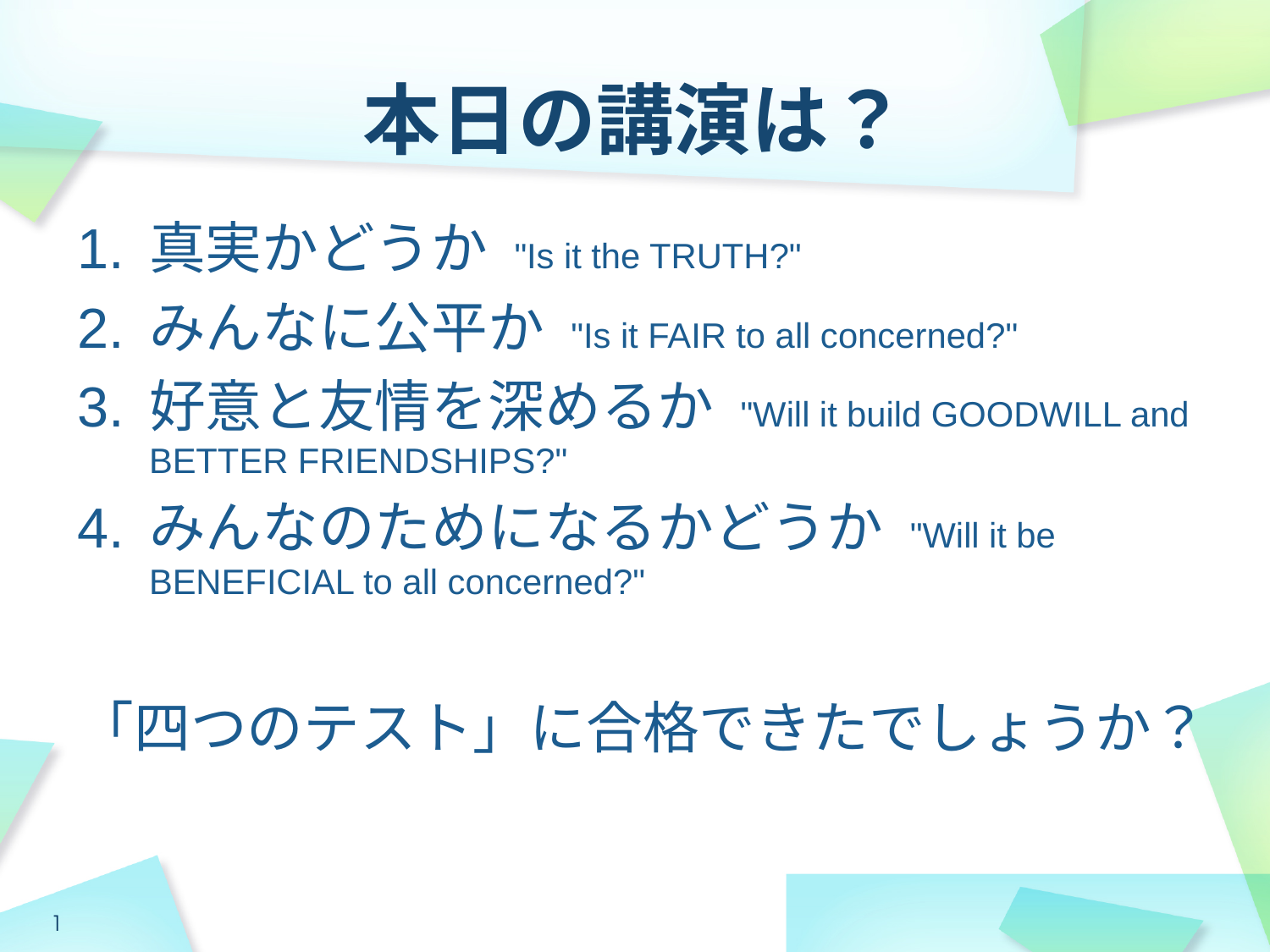

# 本日の講演は？
真実かどうか "Is it the TRUTH?"
みんなに公平か "Is it FAIR to all concerned?"
好意と友情を深めるか "Will it build GOODWILL and BETTER FRIENDSHIPS?"
みんなのためになるかどうか "Will it be BENEFICIAL to all concerned?"

「四つのテスト」に合格できたでしょうか？
1